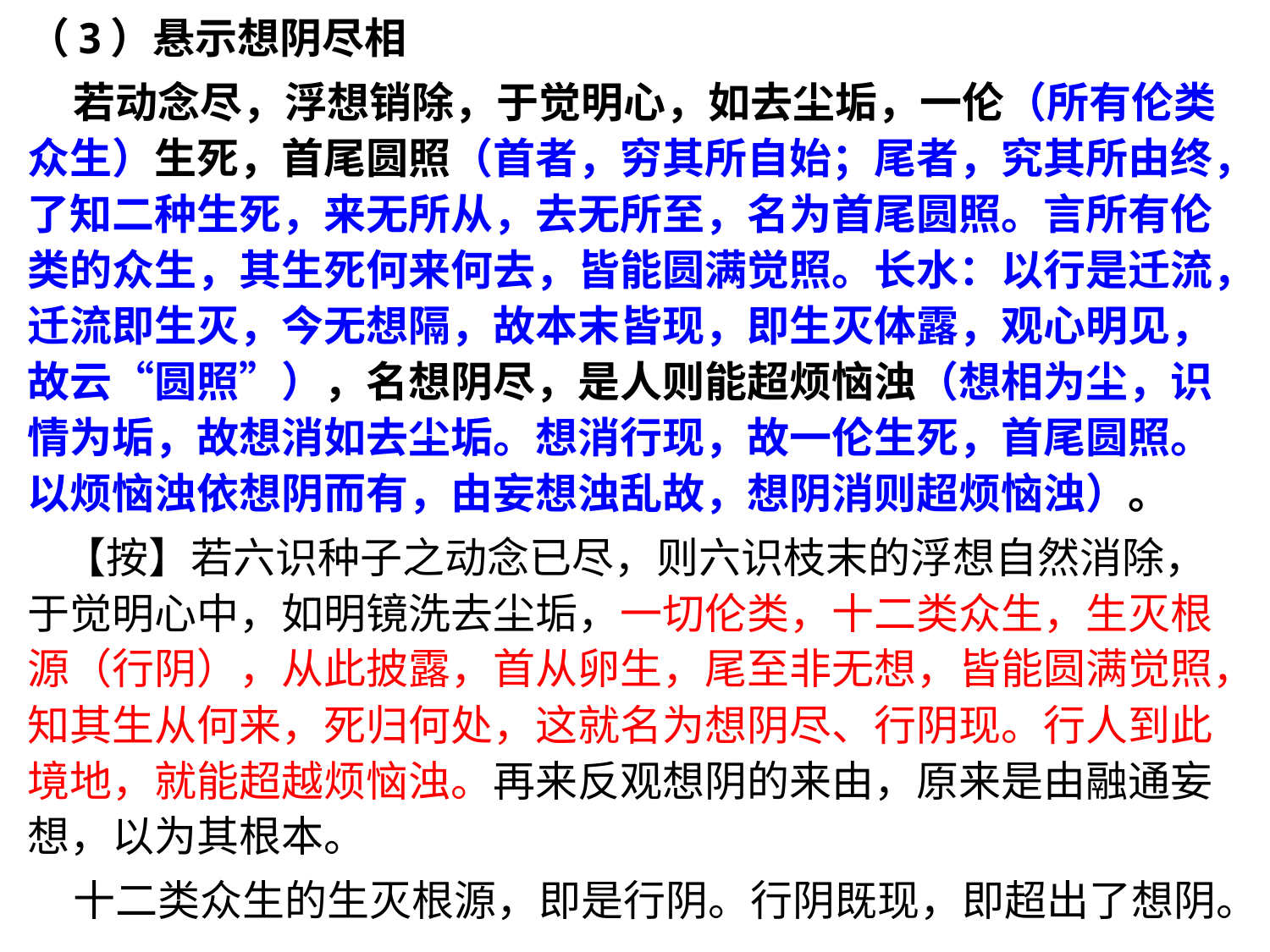

（3）悬示想阴尽相
    若动念尽，浮想销除，于觉明心，如去尘垢，一伦（所有伦类众生）生死，首尾圆照（首者，穷其所自始；尾者，究其所由终，了知二种生死，来无所从，去无所至，名为首尾圆照。言所有伦类的众生，其生死何来何去，皆能圆满觉照。长水：以行是迁流，迁流即生灭，今无想隔，故本末皆现，即生灭体露，观心明见，故云“圆照”），名想阴尽，是人则能超烦恼浊（想相为尘，识情为垢，故想消如去尘垢。想消行现，故一伦生死，首尾圆照。以烦恼浊依想阴而有，由妄想浊乱故，想阴消则超烦恼浊）。
   【按】若六识种子之动念已尽，则六识枝末的浮想自然消除，于觉明心中，如明镜洗去尘垢，一切伦类，十二类众生，生灭根源（行阴），从此披露，首从卵生，尾至非无想，皆能圆满觉照，知其生从何来，死归何处，这就名为想阴尽、行阴现。行人到此境地，就能超越烦恼浊。再来反观想阴的来由，原来是由融通妄想，以为其根本。
    十二类众生的生灭根源，即是行阴。行阴既现，即超出了想阴。